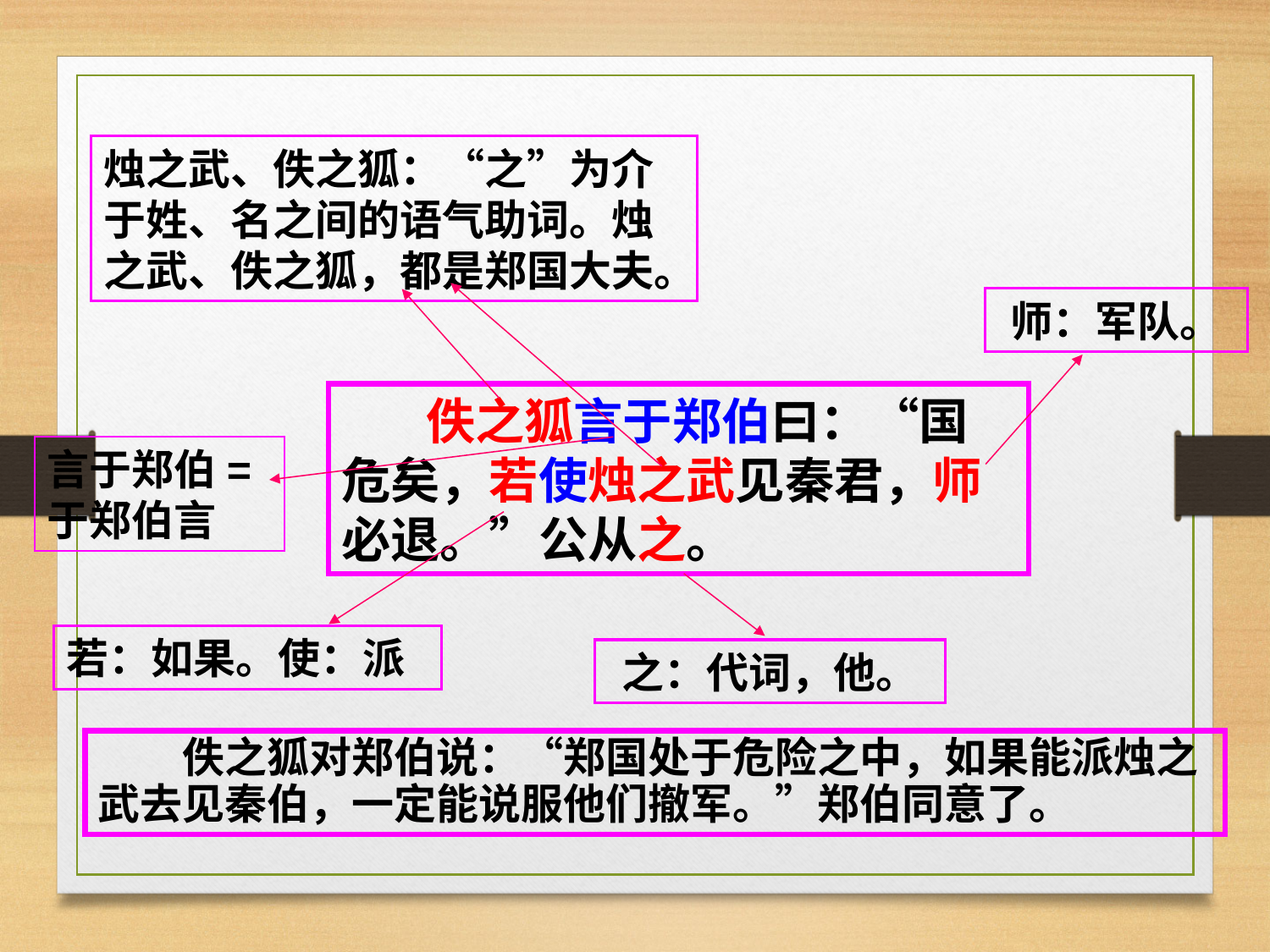

烛之武、佚之狐：“之”为介于姓、名之间的语气助词。烛之武、佚之狐，都是郑国大夫。

师：军队。

　　佚之狐言于郑伯曰：“国危矣，若使烛之武见秦君，师必退。”公从之。
言于郑伯=于郑伯言

若：如果。使：派
之：代词，他。
　　佚之狐对郑伯说：“郑国处于危险之中，如果能派烛之武去见秦伯，一定能说服他们撤军。”郑伯同意了。